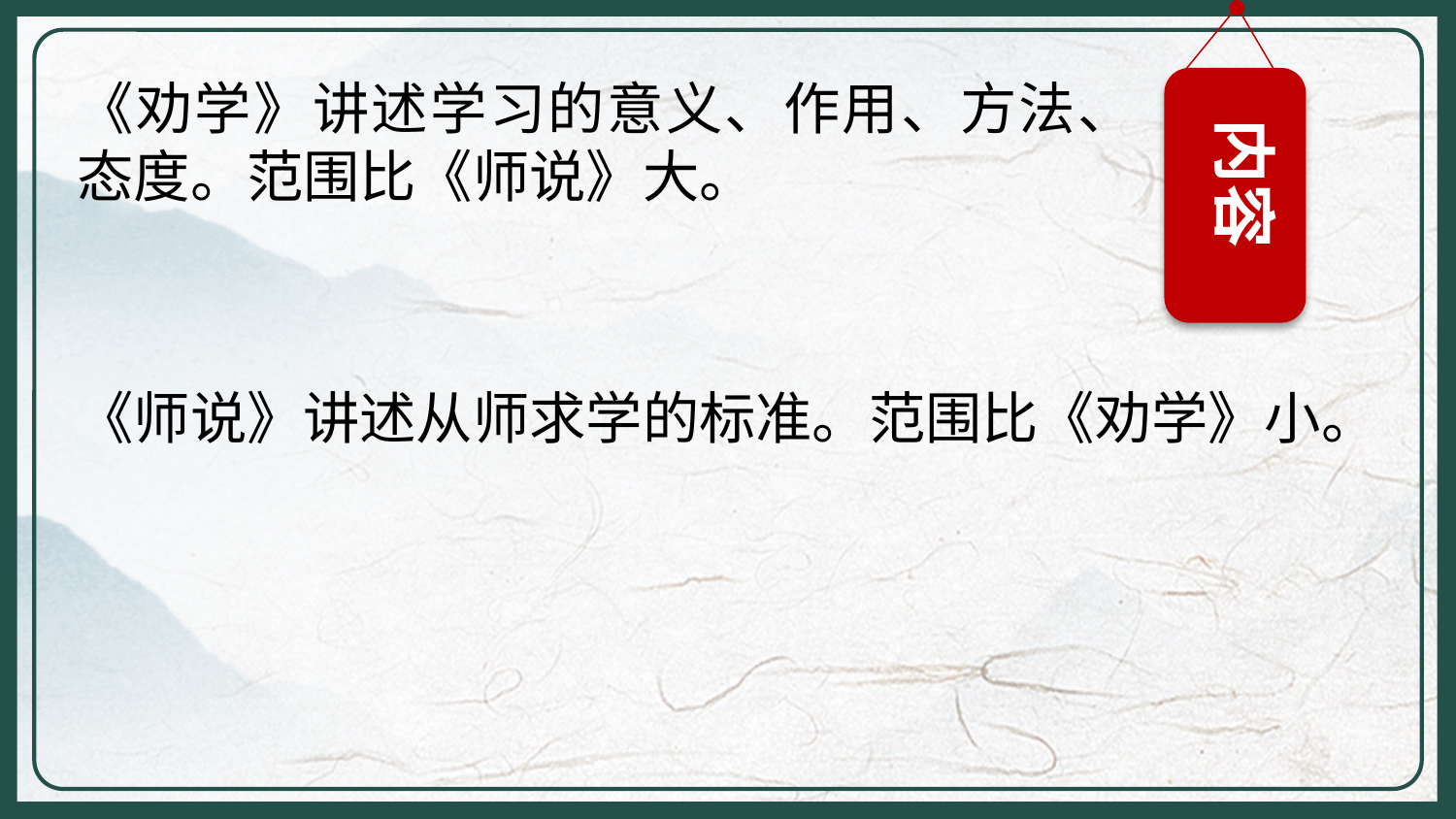

内容
《劝学》讲述学习的意义、作用、方法、态度。范围比《师说》大。
《师说》讲述从师求学的标准。范围比《劝学》小。